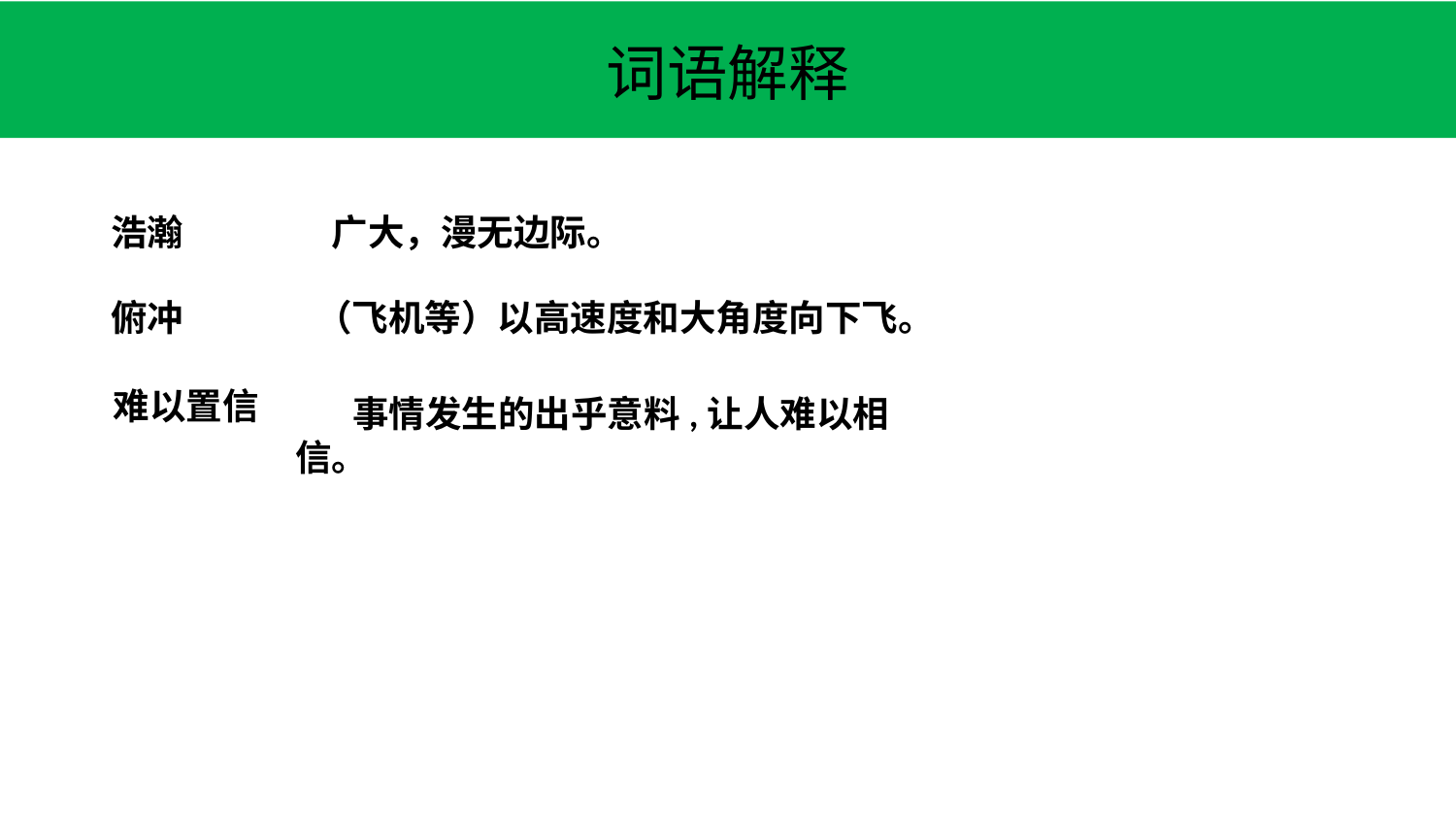

词语解释
浩瀚                  广大，漫无边际。
俯冲                （飞机等）以高速度和大角度向下飞。
难以置信
        事情发生的出乎意料,让人难以相信。